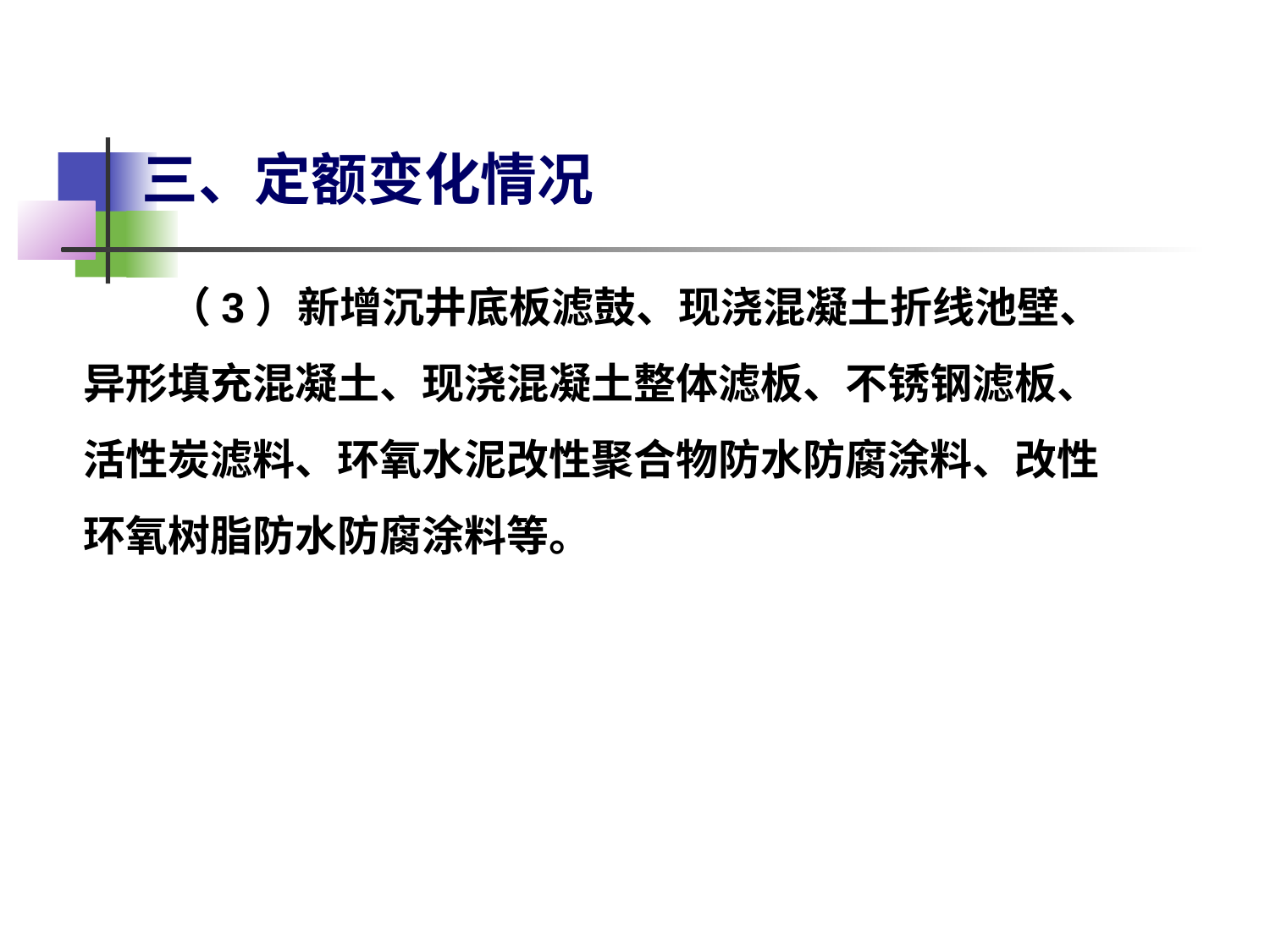

# 三、定额变化情况
    （3）新增沉井底板滤鼓、现浇混凝土折线池壁、异形填充混凝土、现浇混凝土整体滤板、不锈钢滤板、活性炭滤料、环氧水泥改性聚合物防水防腐涂料、改性环氧树脂防水防腐涂料等。